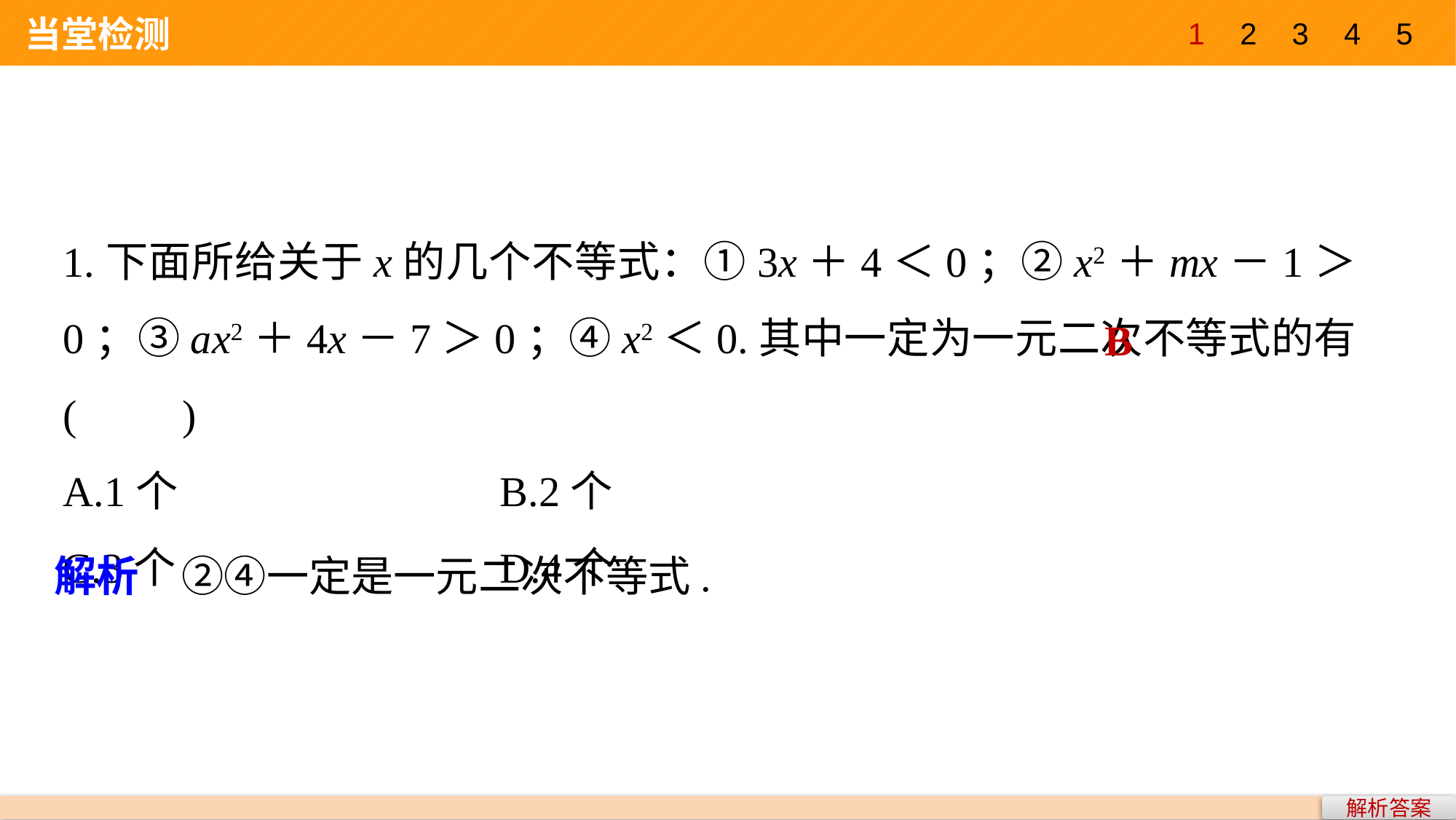

1
2
3
4
5
  当堂检测
1.下面所给关于x的几个不等式：①3x＋4＜0；②x2＋mx－1＞0；③ax2＋4x－7＞0；④x2＜0.其中一定为一元二次不等式的有(　　)
A.1个  			B.2个
C.3个  			D.4个
B
解析　②④一定是一元二次不等式.
解析答案